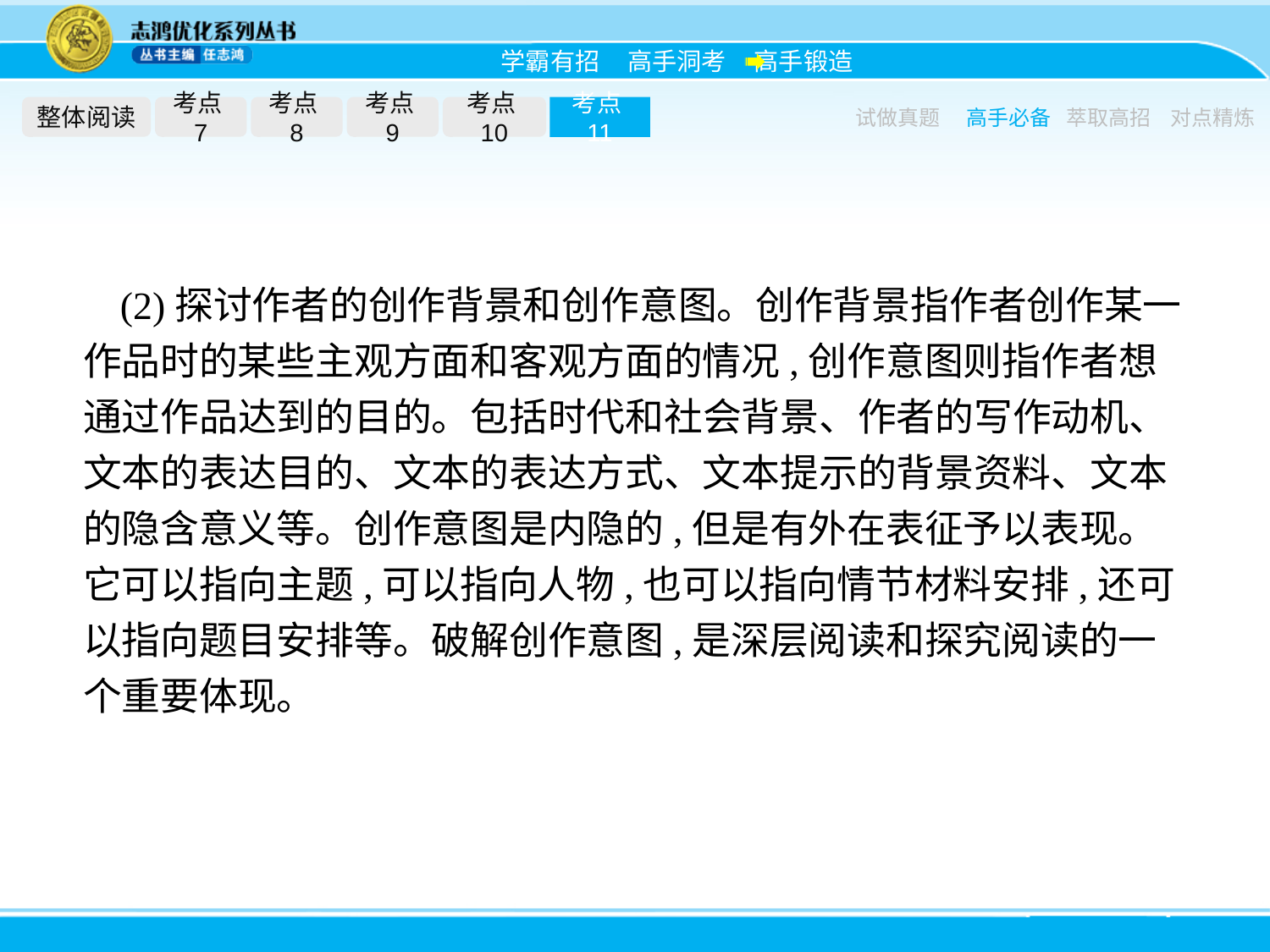

整体阅读
考点7
考点8
考点9
考点10
考点11
试做真题
高手必备
萃取高招
对点精炼
(2)探讨作者的创作背景和创作意图。创作背景指作者创作某一作品时的某些主观方面和客观方面的情况,创作意图则指作者想通过作品达到的目的。包括时代和社会背景、作者的写作动机、文本的表达目的、文本的表达方式、文本提示的背景资料、文本的隐含意义等。创作意图是内隐的,但是有外在表征予以表现。它可以指向主题,可以指向人物,也可以指向情节材料安排,还可以指向题目安排等。破解创作意图,是深层阅读和探究阅读的一个重要体现。